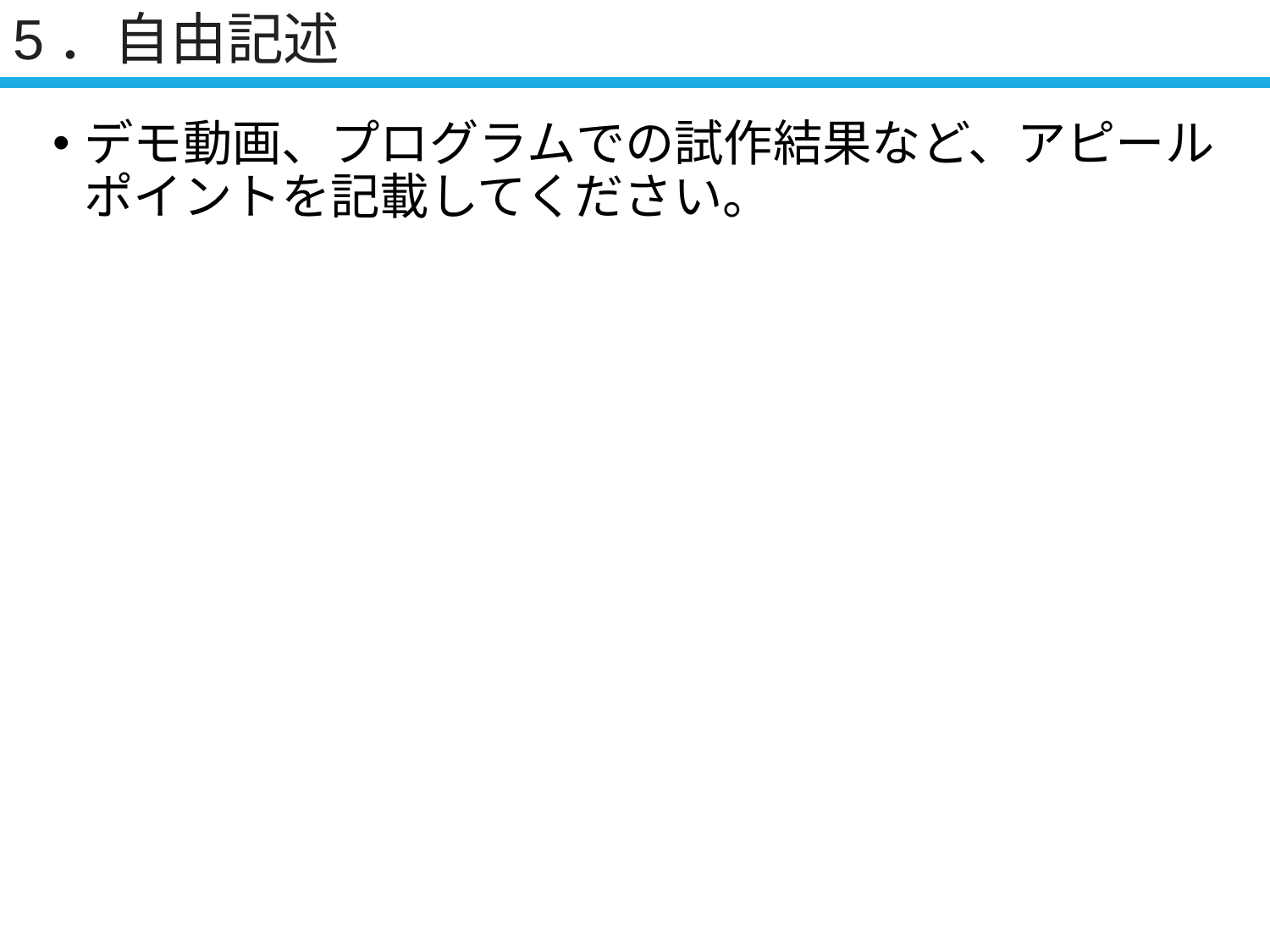

# 5．自由記述
デモ動画、プログラムでの試作結果など、アピールポイントを記載してください。